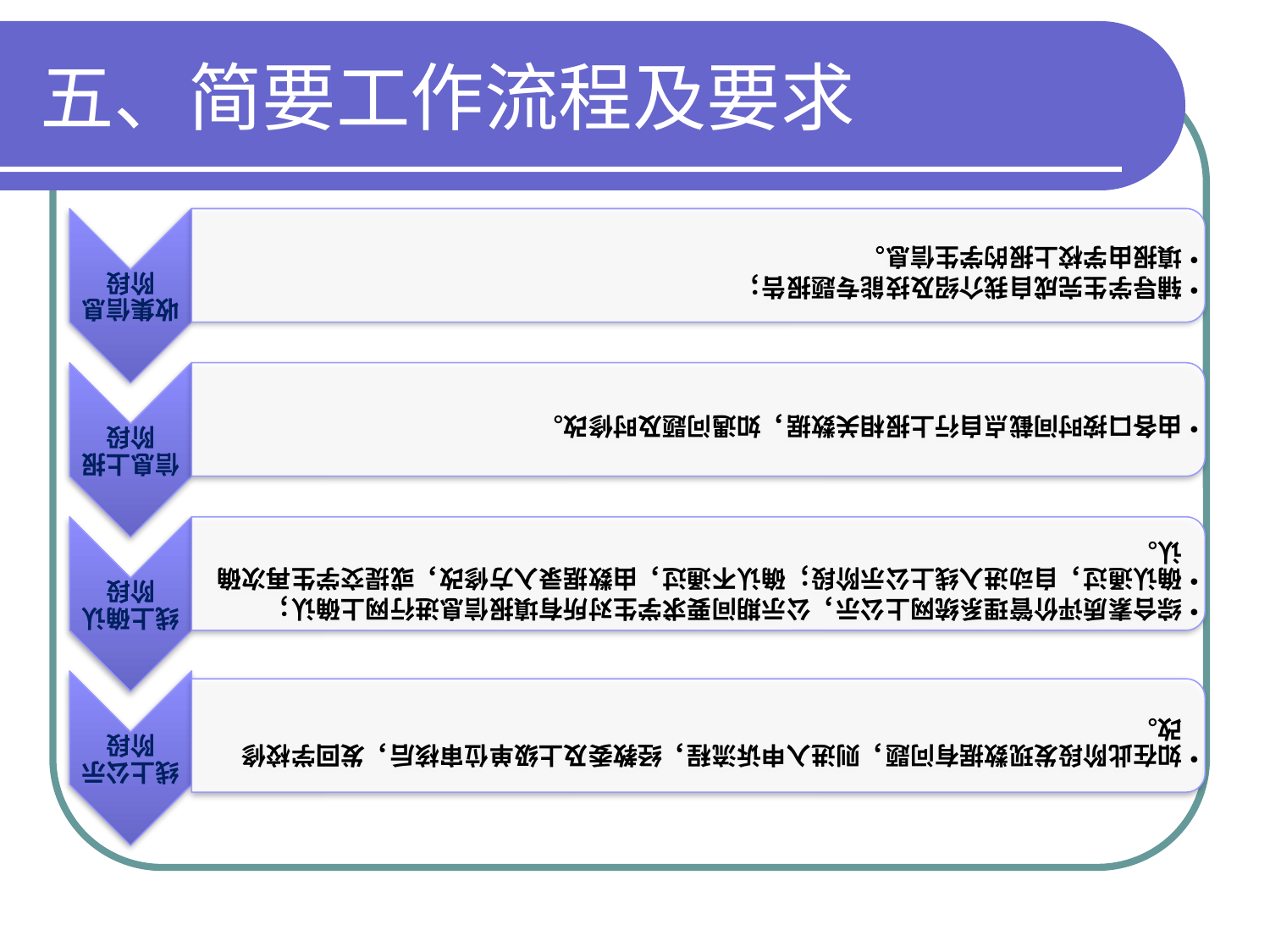

# 五、简要工作流程及要求
收集信息阶段
辅导学生完成自我介绍及技能专题报告；
填报由学校上报的学生信息。
信息上报阶段
由各口按时间截点自行上报相关数据，如遇问题及时修改。
线上确认阶段
综合素质评价管理系统网上公示，公示期间要求学生对所有填报信息进行网上确认；
确认通过，自动进入线上公示阶段；确认不通过，由数据录入方修改，或提交学生再次确认。
线上公示阶段
如在此阶段发现数据有问题，则进入申诉流程，经教委及上级单位审核后，发回学校修改。